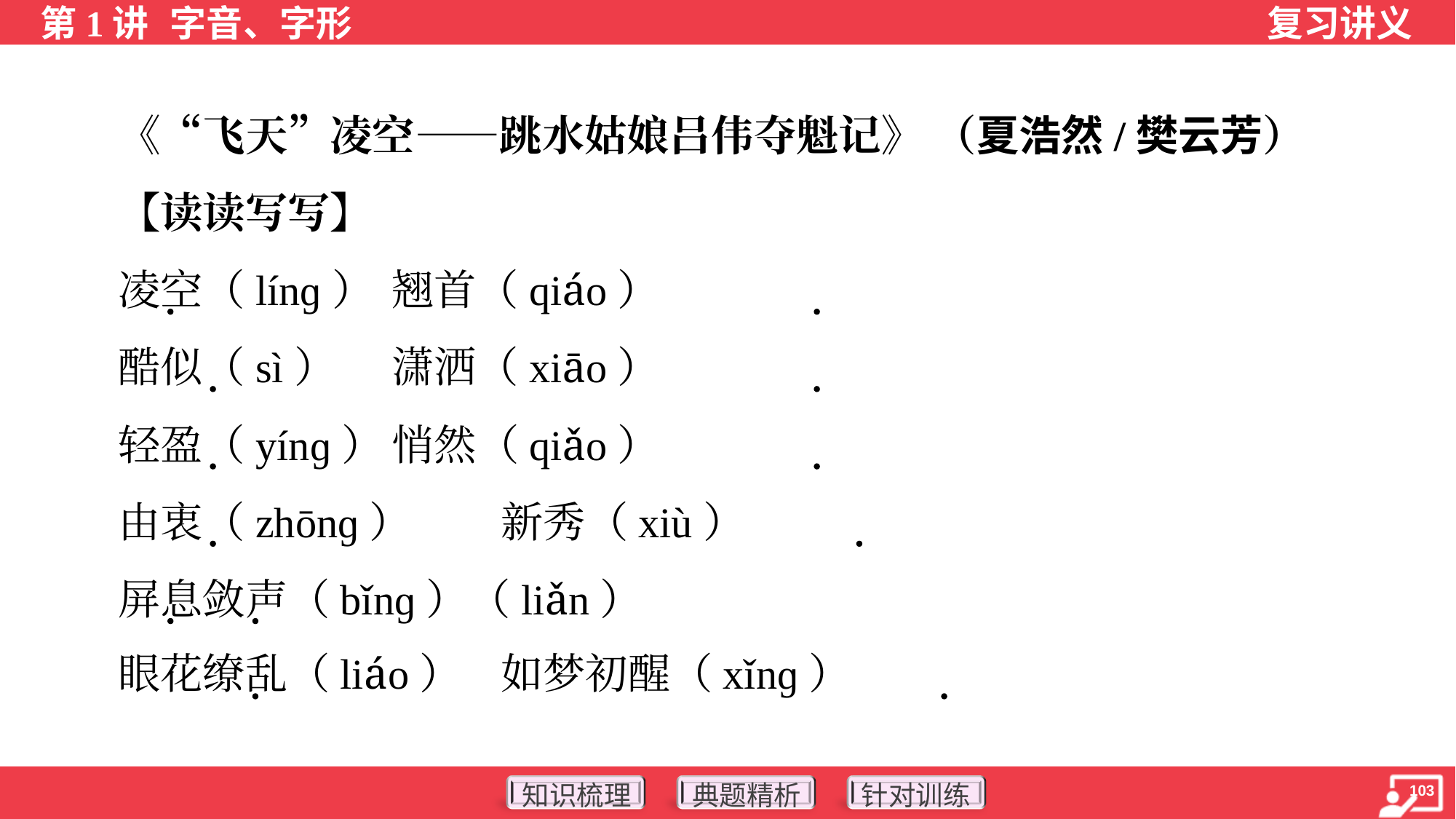

《“飞天”凌空——跳水姑娘吕伟夺魁记》 （夏浩然/樊云芳）
    【读读写写】
    凌空（línɡ）	翘首（qiáo）
    酷似（sì）	潇洒（xiāo）
    轻盈（yínɡ）	悄然（qiǎo）
    由衷（zhōnɡ）	新秀（xiù）
    屏息敛声（bǐnɡ）（liǎn）
    眼花缭乱（liáo）	如梦初醒（xǐnɡ）